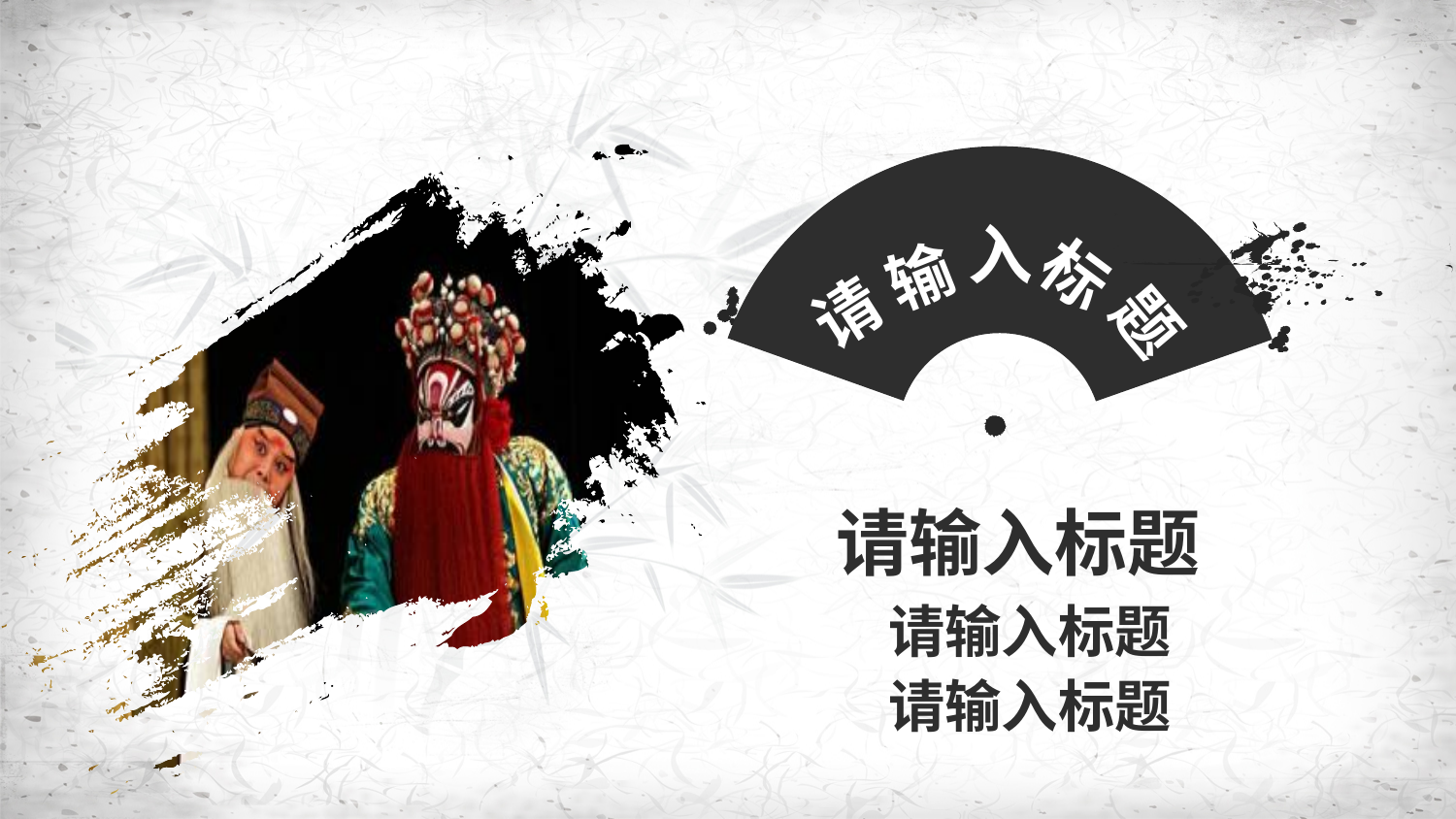

入
标
输
请
题

请输入标题
请输入标题
请输入标题